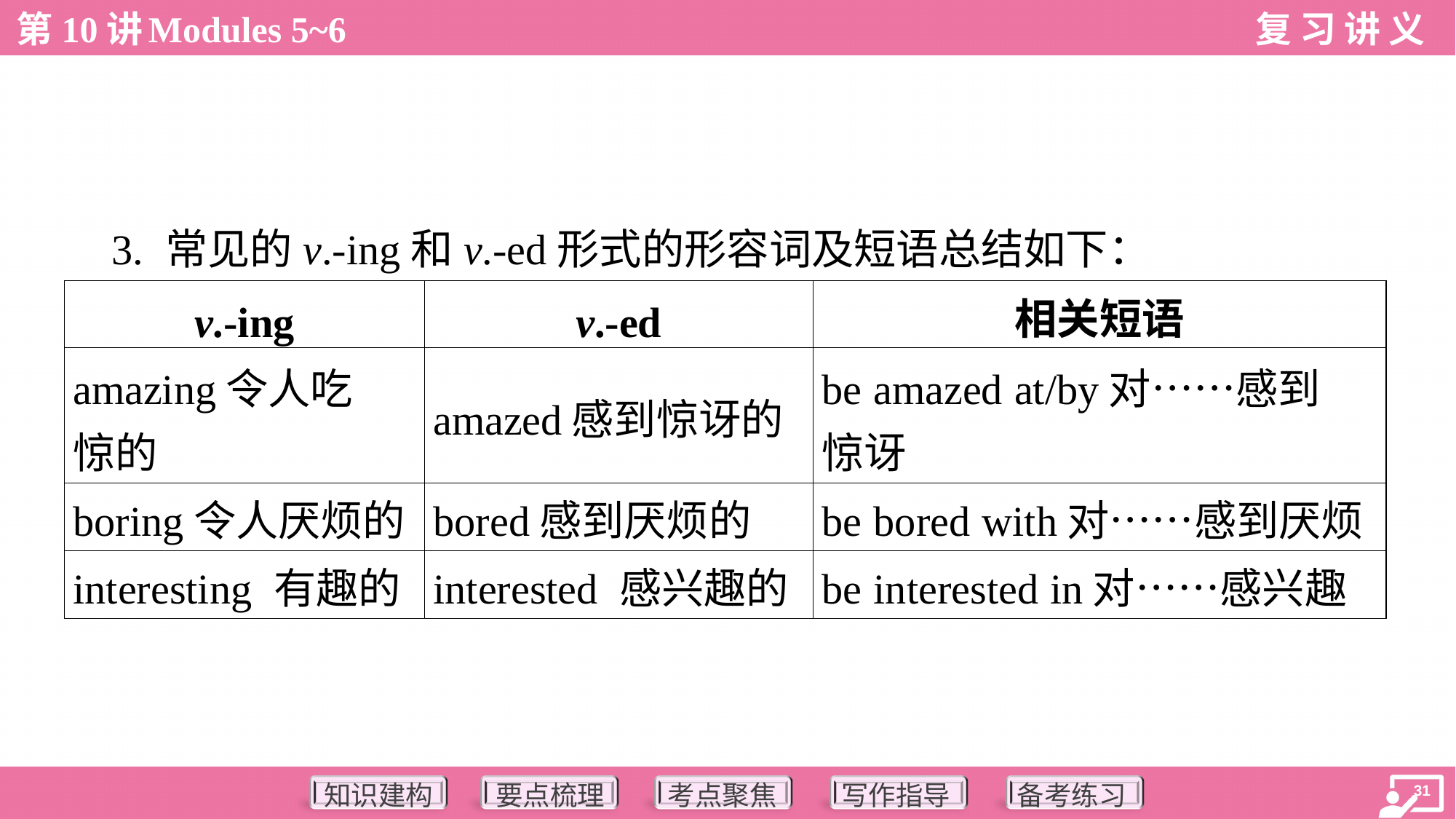

3. 常见的v.-ing和v.-ed形式的形容词及短语总结如下：
| v.-ing | v.-ed | 相关短语 |
| --- | --- | --- |
| amazing令人吃 惊的 | amazed感到惊讶的 | be amazed at/by对……感到 惊讶 |
| boring令人厌烦的 | bored感到厌烦的 | be bored with对……感到厌烦 |
| interesting 有趣的 | interested 感兴趣的 | be interested in对……感兴趣 |